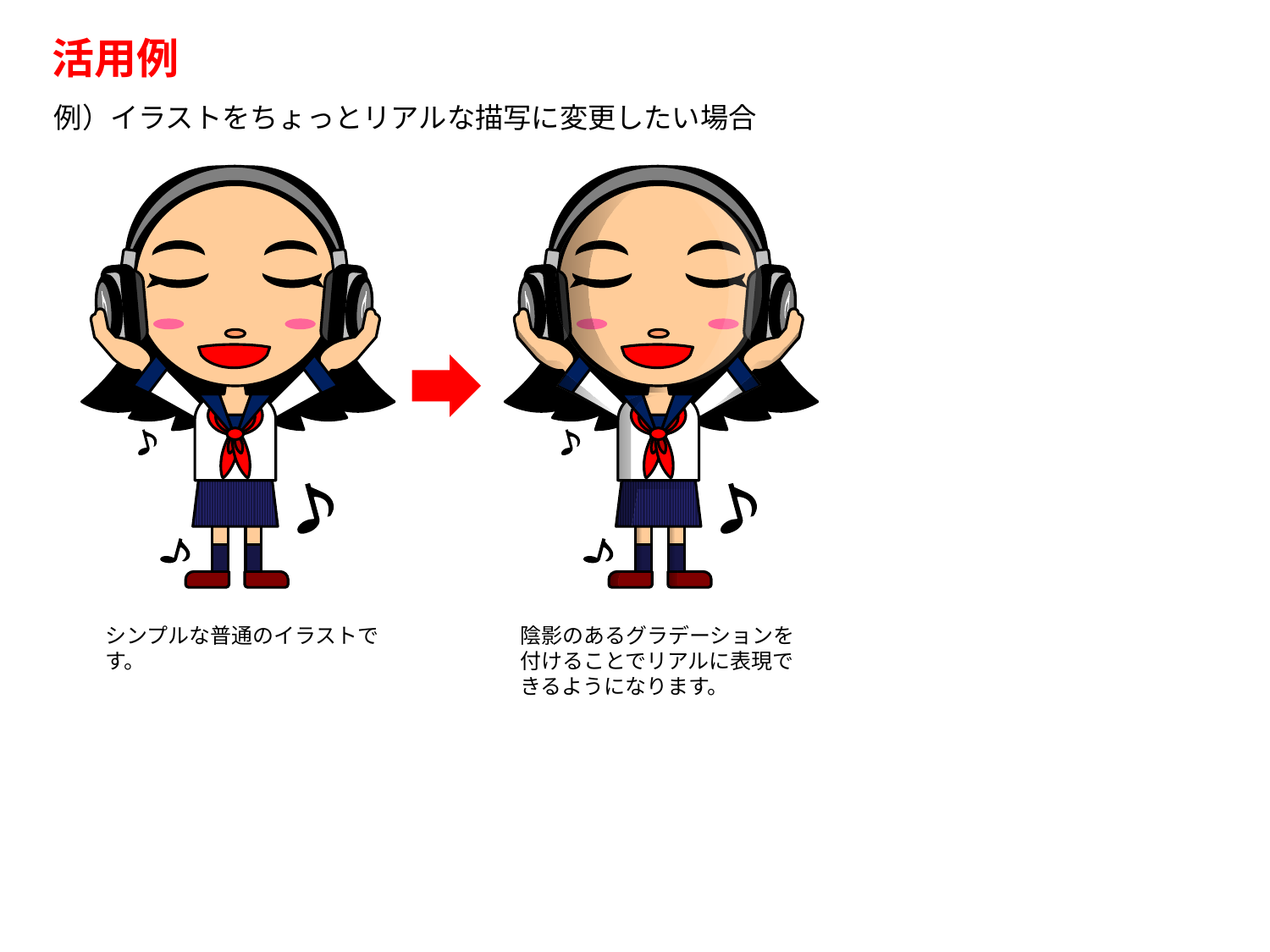

活用例
例）イラストをちょっとリアルな描写に変更したい場合

♪

♪

♪
♪
♪

♪

♪

♪
♪
♪

シンプルな普通のイラストです。
陰影のあるグラデーションを付けることでリアルに表現できるようになります。